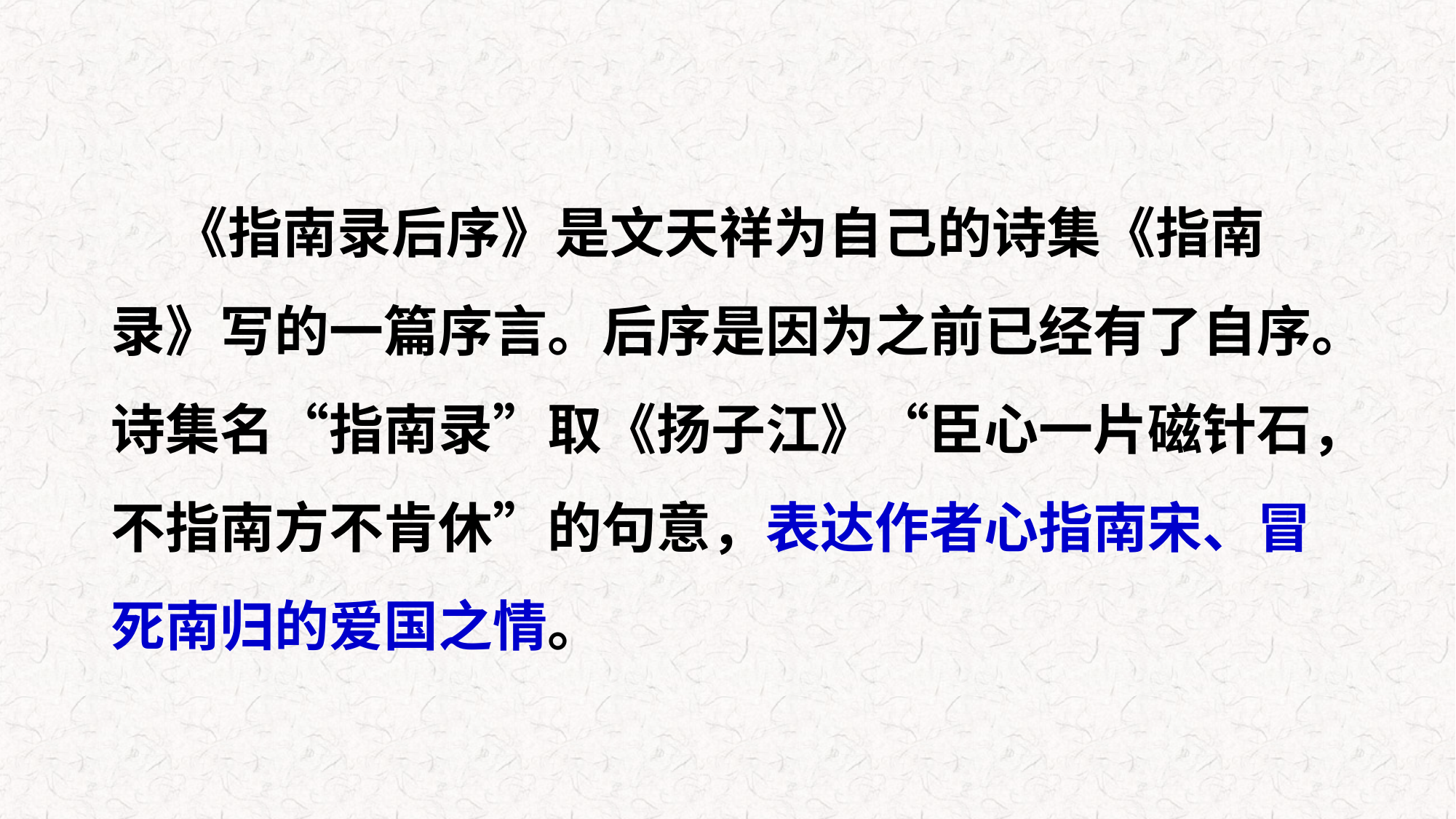

《指南录后序》是文天祥为自己的诗集《指南录》写的一篇序言。后序是因为之前已经有了自序。诗集名“指南录”取《扬子江》“臣心一片磁针石，不指南方不肯休”的句意，表达作者心指南宋、冒死南归的爱国之情。